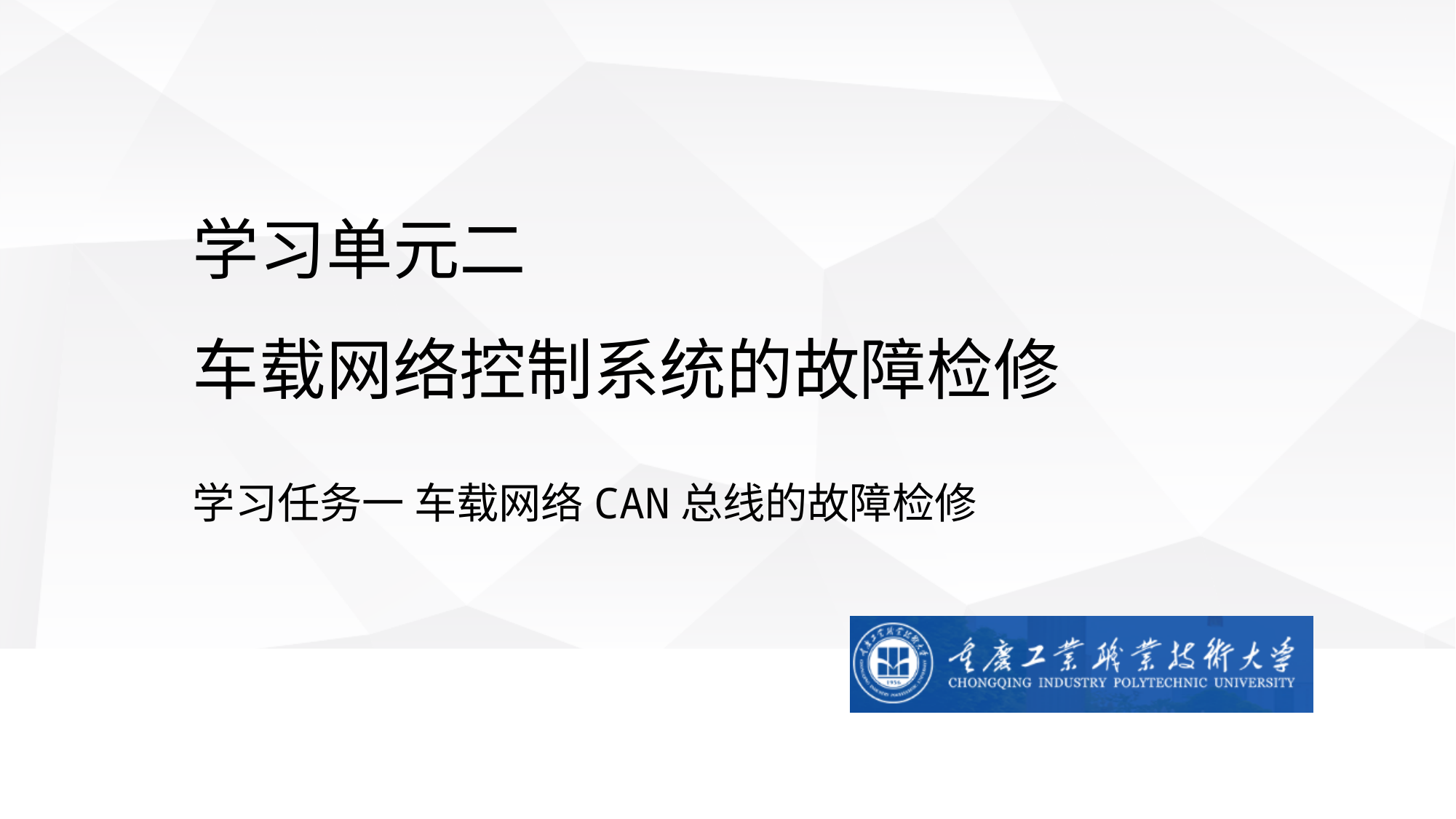

学习单元二
车载网络控制系统的故障检修
学习任务一 车载网络CAN总线的故障检修